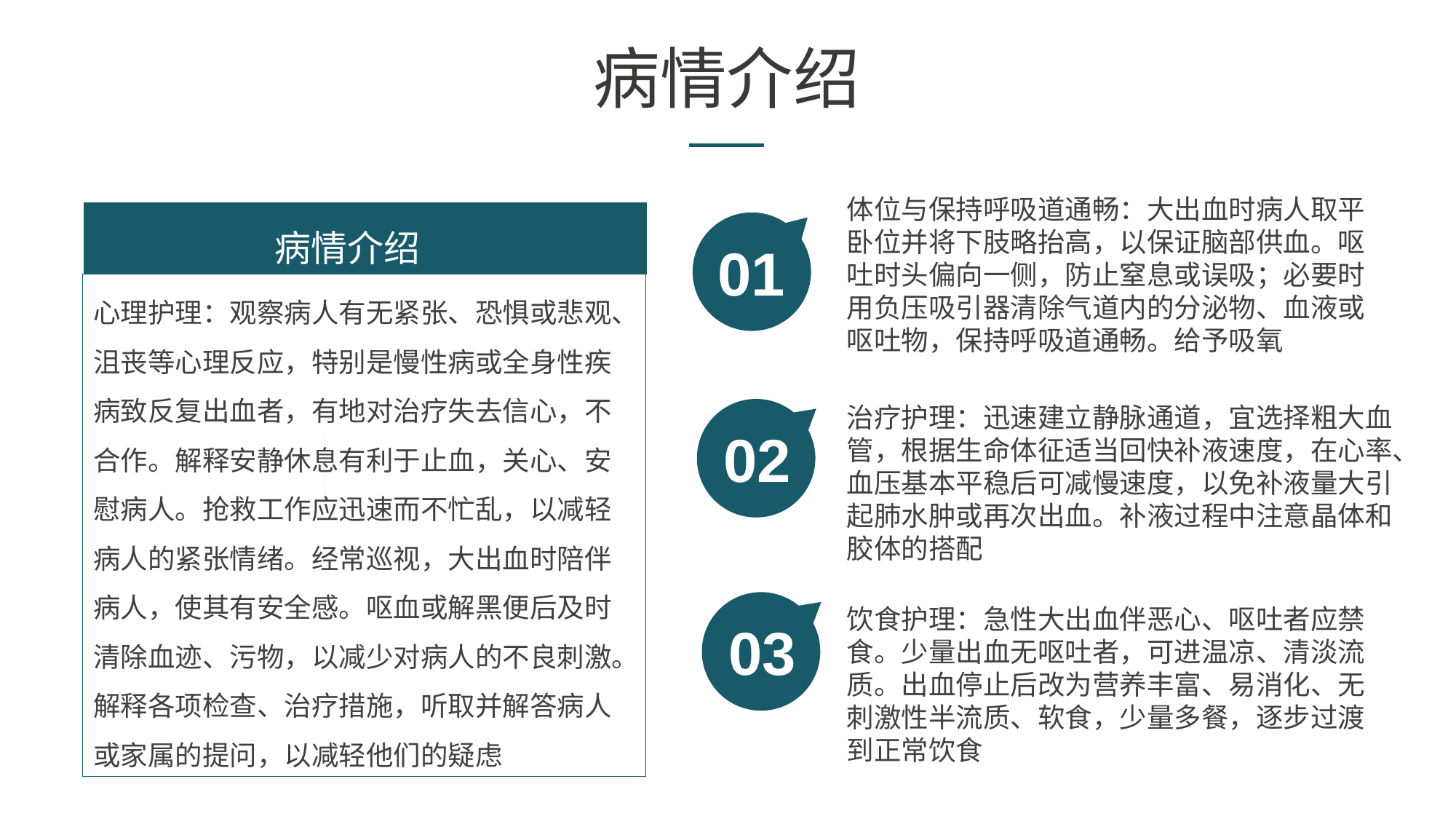

体位与保持呼吸道通畅：大出血时病人取平卧位并将下肢略抬高，以保证脑部供血。呕吐时头偏向一侧，防止窒息或误吸；必要时用负压吸引器清除气道内的分泌物、血液或呕吐物，保持呼吸道通畅。给予吸氧

病情介绍

01
心理护理：观察病人有无紧张、恐惧或悲观、沮丧等心理反应，特别是慢性病或全身性疾病致反复出血者，有地对治疗失去信心，不合作。解释安静休息有利于止血，关心、安慰病人。抢救工作应迅速而不忙乱，以减轻病人的紧张情绪。经常巡视，大出血时陪伴病人，使其有安全感。呕血或解黑便后及时清除血迹、污物，以减少对病人的不良刺激。解释各项检查、治疗措施，听取并解答病人或家属的提问，以减轻他们的疑虑

治疗护理：迅速建立静脉通道，宜选择粗大血管，根据生命体征适当回快补液速度，在心率、血压基本平稳后可减慢速度，以免补液量大引起肺水肿或再次出血。补液过程中注意晶体和胶体的搭配
02

饮食护理：急性大出血伴恶心、呕吐者应禁食。少量出血无呕吐者，可进温凉、清淡流质。出血停止后改为营养丰富、易消化、无刺激性半流质、软食，少量多餐，逐步过渡到正常饮食
03